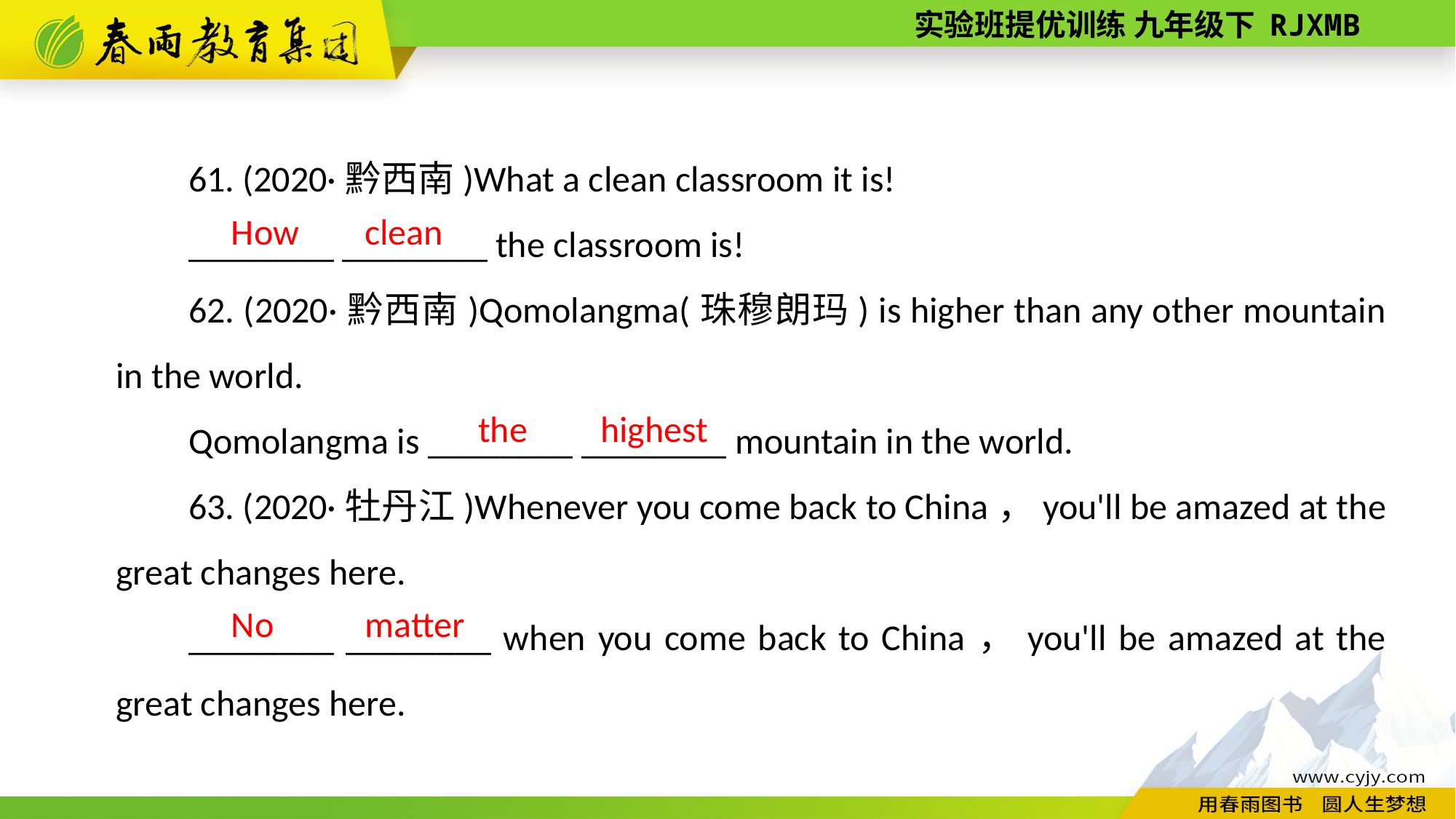

61. (2020·黔西南)What a clean classroom it is!
________ ________ the classroom is!
62. (2020·黔西南)Qomolangma(珠穆朗玛) is higher than any other mountain in the world.
Qomolangma is ________ ________ mountain in the world.
63. (2020·牡丹江)Whenever you come back to China，you'll be amazed at the great changes here.
________ ________ when you come back to China，you'll be amazed at the great changes here.
clean
How
highest
the
No
matter